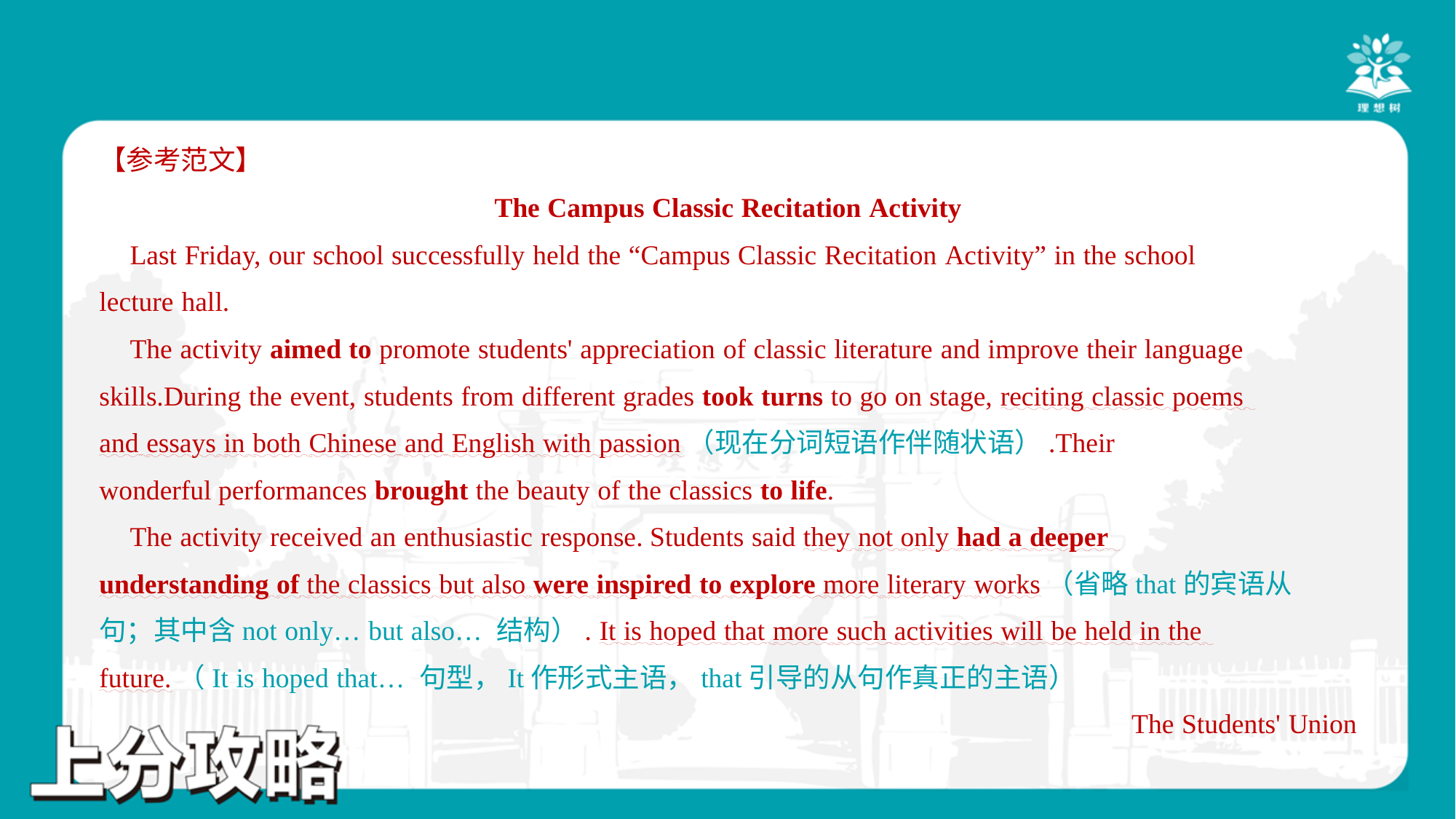

【参考范文】
The Campus Classic Recitation Activity
    Last Friday, our school successfully held the “Campus Classic Recitation Activity” in the school
lecture hall.
    The activity aimed to promote students' appreciation of classic literature and improve their language
skills.During the event, students from different grades took turns to go on stage, reciting classic poems
and essays in both Chinese and English with passion（现在分词短语作伴随状语）.Their
wonderful performances brought the beauty of the classics to life.
    The activity received an enthusiastic response. Students said they not only had a deeper
understanding of the classics but also were inspired to explore more literary works（省略that的宾语从
句；其中含not only… but also… 结构）. It is hoped that more such activities will be held in the
future.（It is hoped that… 句型，It作形式主语，that引导的从句作真正的主语）
The Students' Union